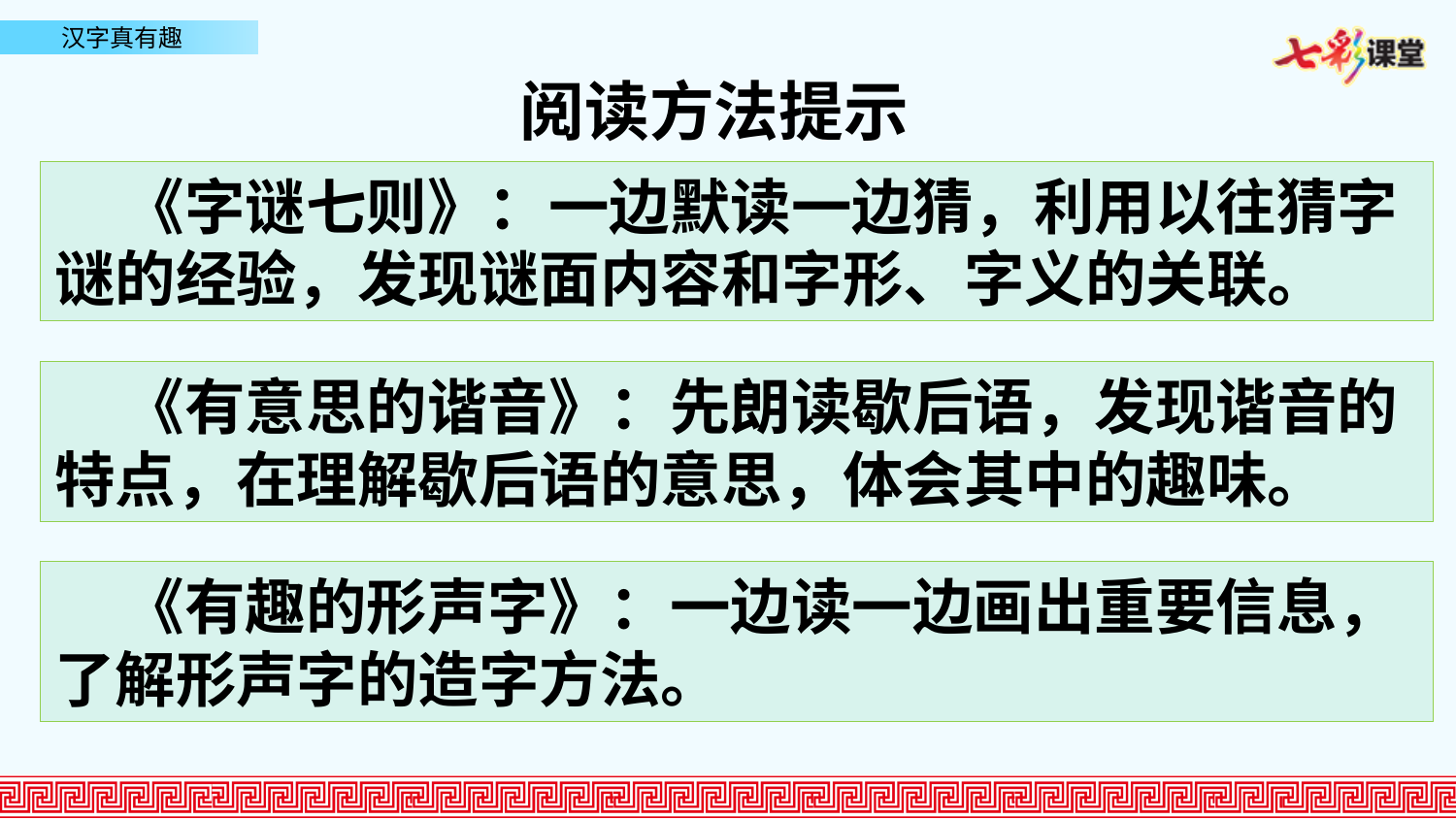

阅读方法提示
    《字谜七则》：一边默读一边猜，利用以往猜字谜的经验，发现谜面内容和字形、字义的关联。
    《有意思的谐音》：先朗读歇后语，发现谐音的特点，在理解歇后语的意思，体会其中的趣味。

    《有趣的形声字》：一边读一边画出重要信息，了解形声字的造字方法。